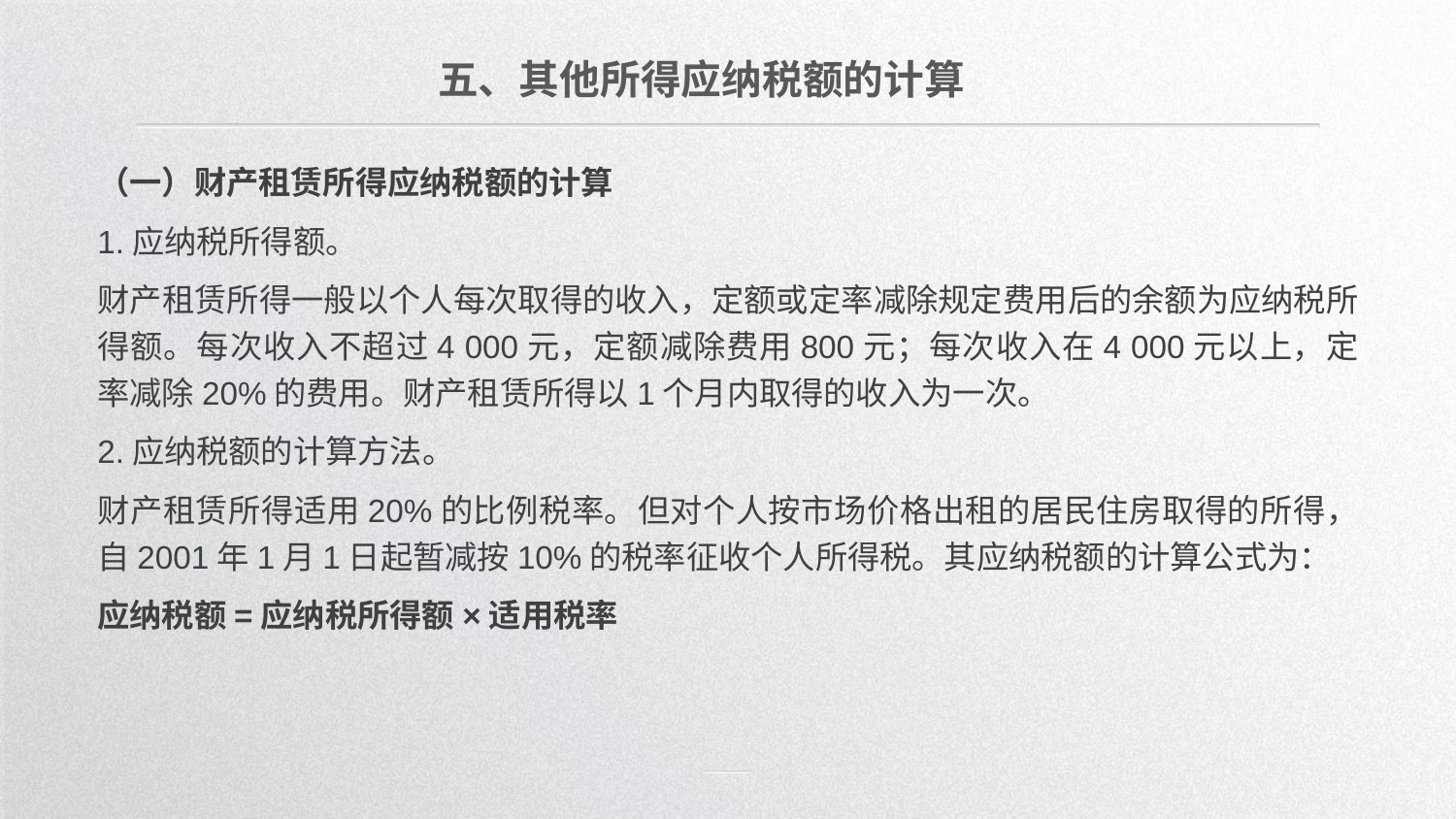

五、其他所得应纳税额的计算
（一）财产租赁所得应纳税额的计算
1.应纳税所得额。
财产租赁所得一般以个人每次取得的收入，定额或定率减除规定费用后的余额为应纳税所得额。每次收入不超过4 000元，定额减除费用800元；每次收入在4 000元以上，定率减除20%的费用。财产租赁所得以1个月内取得的收入为一次。
2.应纳税额的计算方法。
财产租赁所得适用20%的比例税率。但对个人按市场价格出租的居民住房取得的所得，自2001年1月1日起暂减按10%的税率征收个人所得税。其应纳税额的计算公式为：
应纳税额=应纳税所得额×适用税率